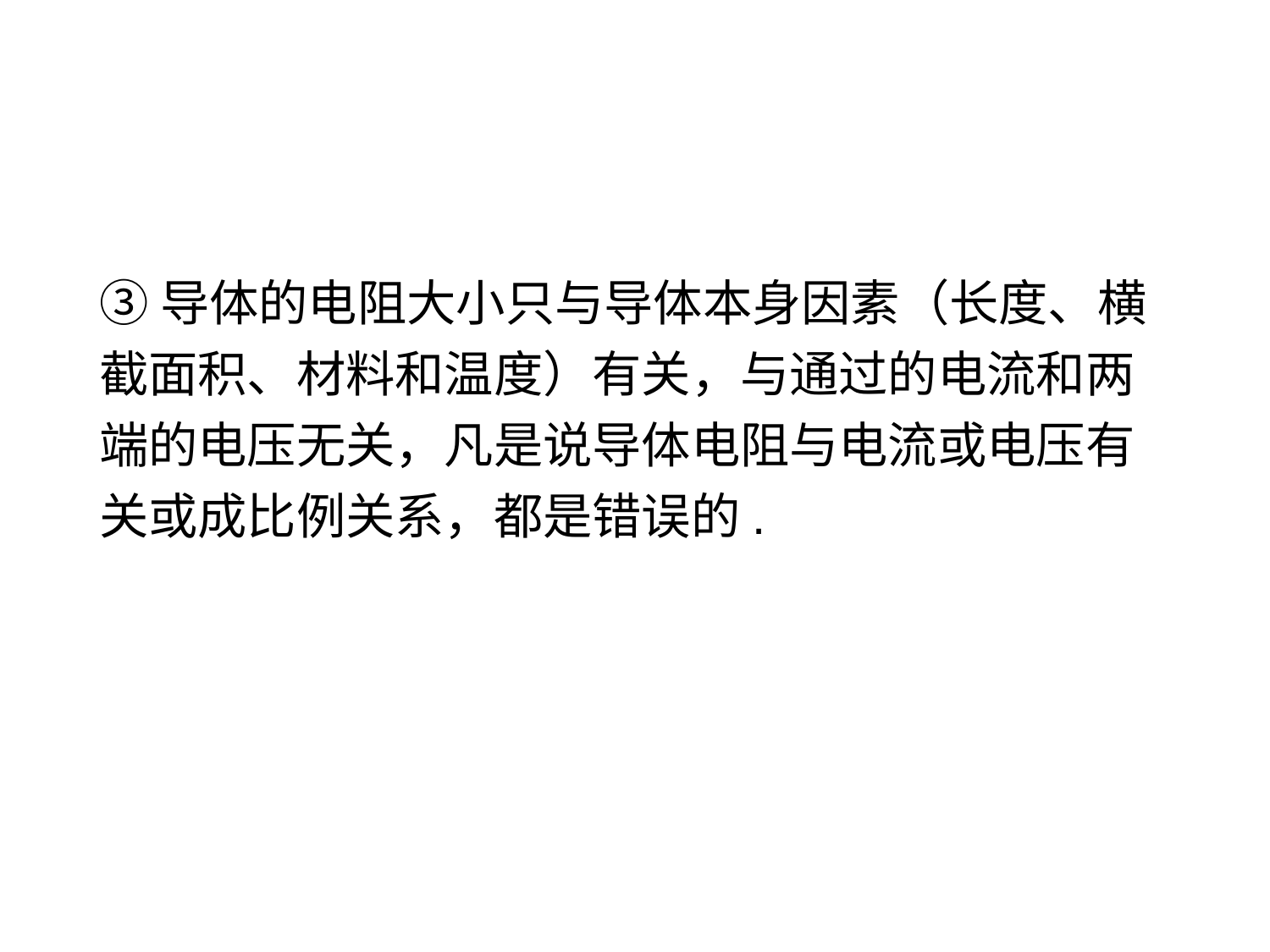

③导体的电阻大小只与导体本身因素（长度、横截面积、材料和温度）有关，与通过的电流和两端的电压无关，凡是说导体电阻与电流或电压有关或成比例关系，都是错误的.